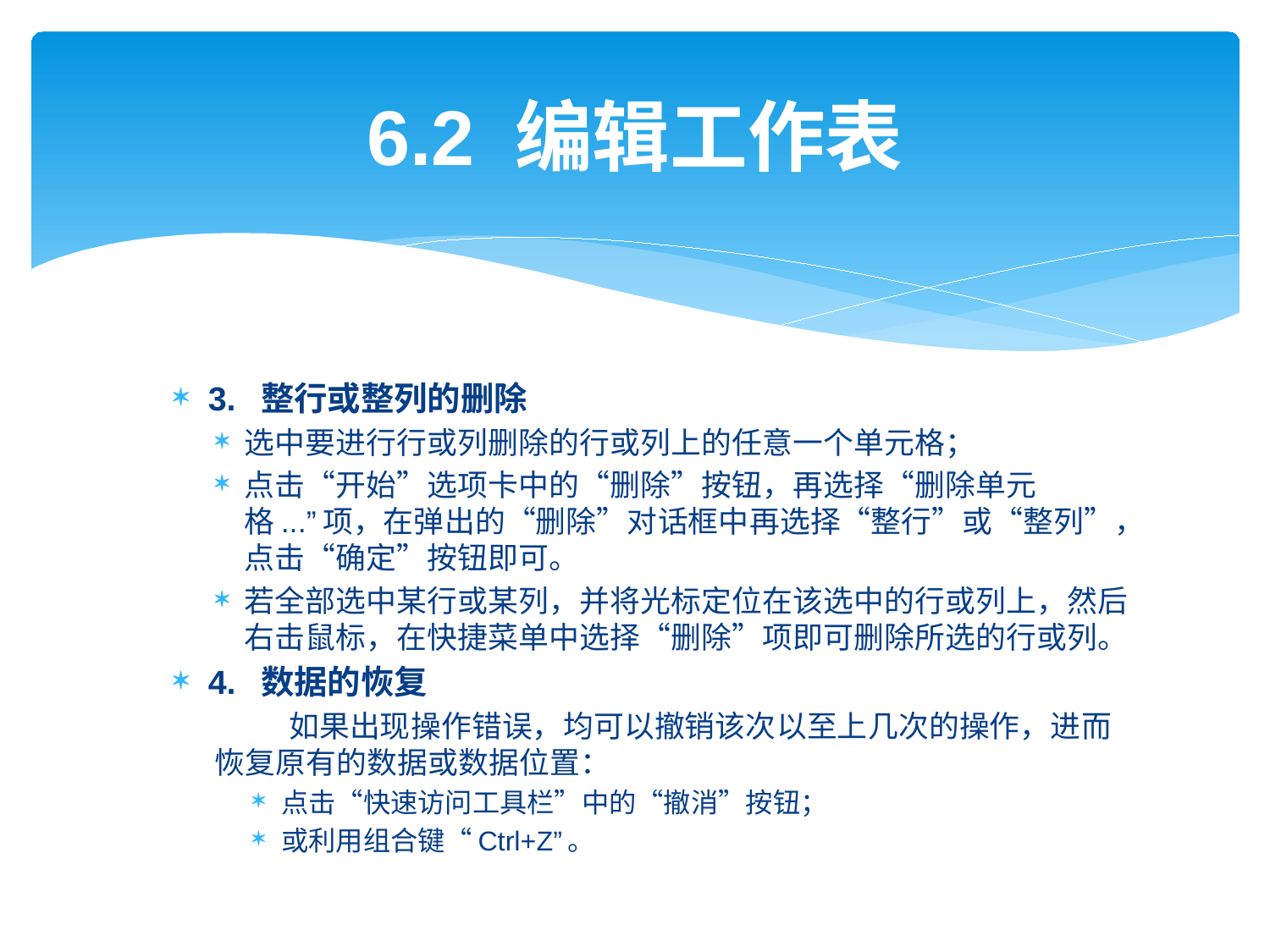

# 6.2 编辑工作表
3.  整行或整列的删除
选中要进行行或列删除的行或列上的任意一个单元格；
点击“开始”选项卡中的“删除”按钮，再选择“删除单元格...”项，在弹出的“删除”对话框中再选择“整行”或“整列”，点击“确定”按钮即可。
若全部选中某行或某列，并将光标定位在该选中的行或列上，然后右击鼠标，在快捷菜单中选择“删除”项即可删除所选的行或列。
4.  数据的恢复
          如果出现操作错误，均可以撤销该次以至上几次的操作，进而恢复原有的数据或数据位置：
点击“快速访问工具栏”中的“撤消”按钮；
或利用组合键“Ctrl+Z”。